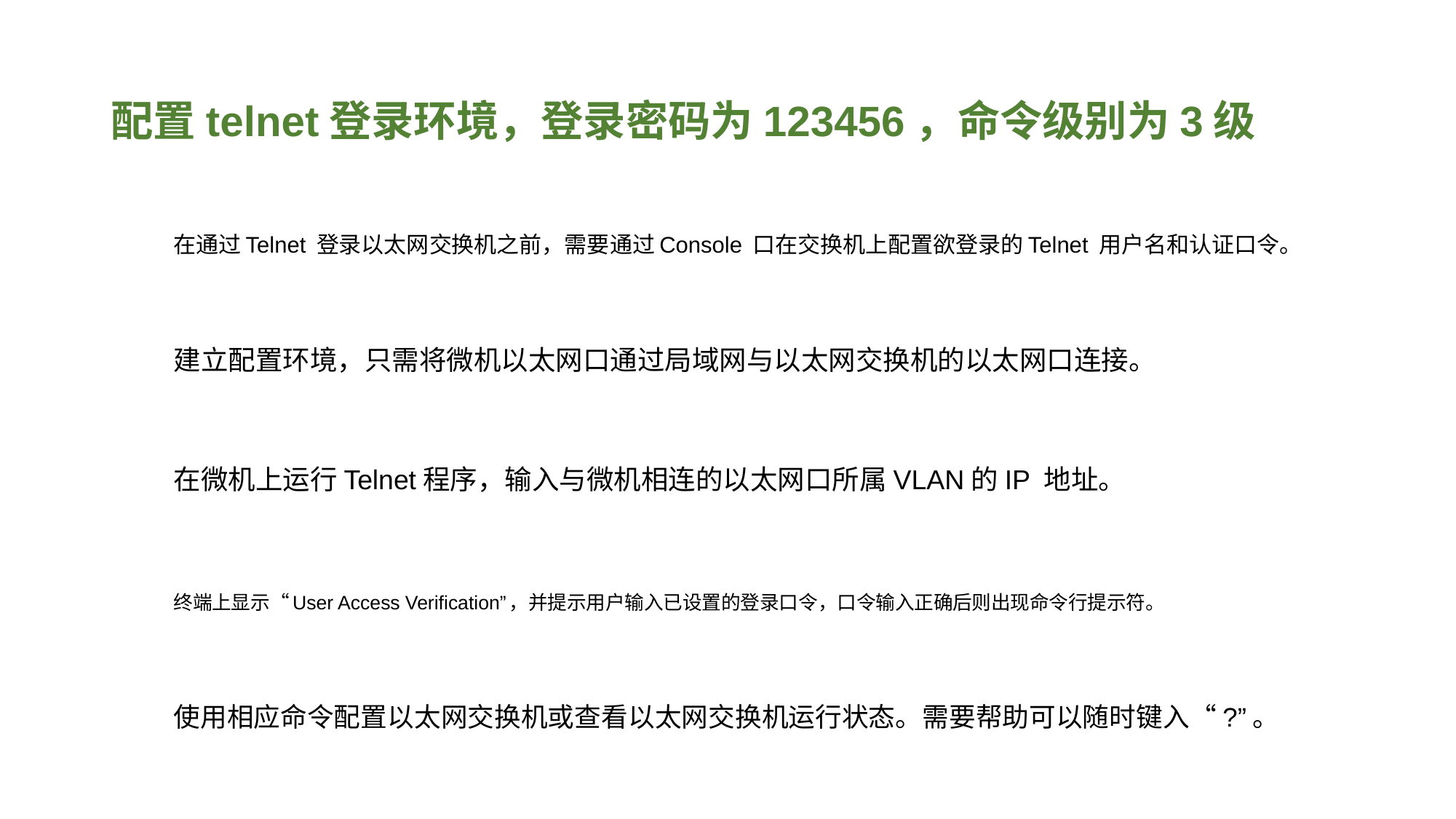

# 配置telnet登录环境，登录密码为123456，命令级别为3级
在通过Telnet 登录以太网交换机之前，需要通过Console 口在交换机上配置欲登录的Telnet 用户名和认证口令。
建立配置环境，只需将微机以太网口通过局域网与以太网交换机的以太网口连接。
在微机上运行Telnet程序，输入与微机相连的以太网口所属VLAN的IP 地址。
终端上显示“User Access Verification”，并提示用户输入已设置的登录口令，口令输入正确后则出现命令行提示符。
使用相应命令配置以太网交换机或查看以太网交换机运行状态。需要帮助可以随时键入“?”。